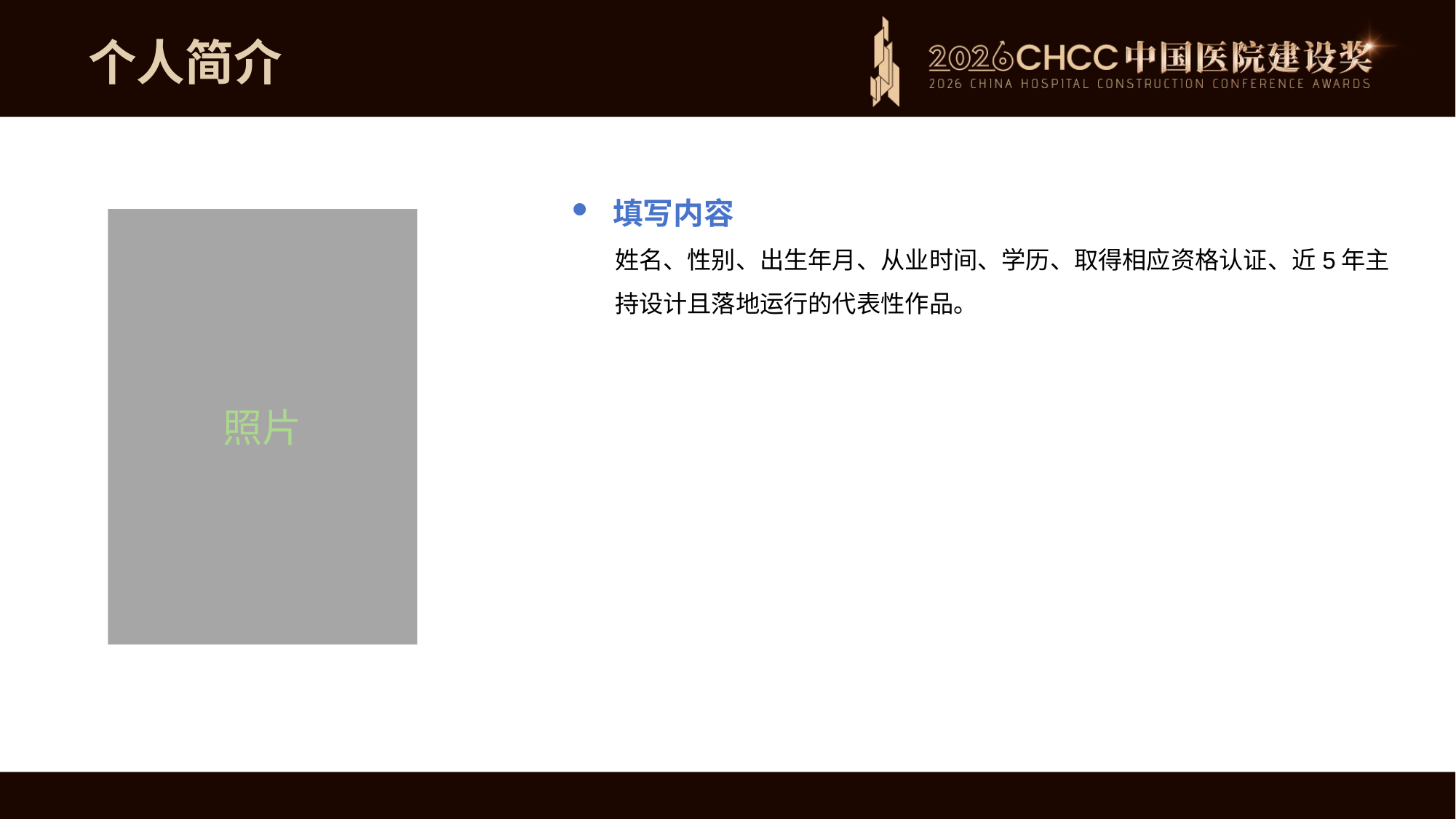

个人简介
填写内容
照片
姓名、性别、出生年月、从业时间、学历、取得相应资格认证、近5年主持设计且落地运行的代表性作品。